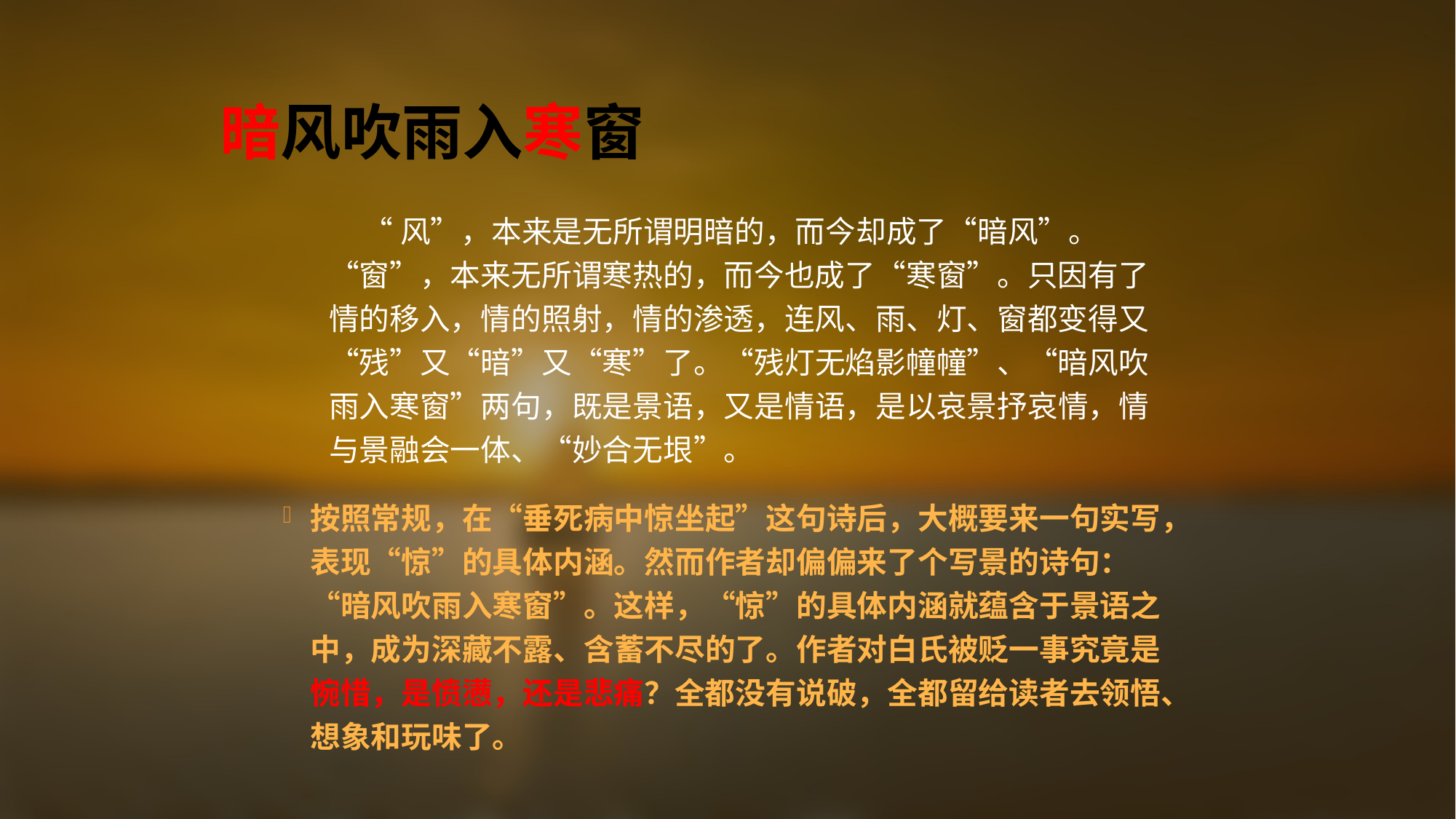

# 暗风吹雨入寒窗
     “风”，本来是无所谓明暗的，而今却成了“暗风”。“窗”，本来无所谓寒热的，而今也成了“寒窗”。只因有了情的移入，情的照射，情的渗透，连风、雨、灯、窗都变得又“残”又“暗”又“寒”了。“残灯无焰影幢幢”、“暗风吹雨入寒窗”两句，既是景语，又是情语，是以哀景抒哀情，情与景融会一体、“妙合无垠”。
按照常规，在“垂死病中惊坐起”这句诗后，大概要来一句实写，表现“惊”的具体内涵。然而作者却偏偏来了个写景的诗句：“暗风吹雨入寒窗”。这样，“惊”的具体内涵就蕴含于景语之中，成为深藏不露、含蓄不尽的了。作者对白氏被贬一事究竟是惋惜，是愤懑，还是悲痛？全都没有说破，全都留给读者去领悟、想象和玩味了。